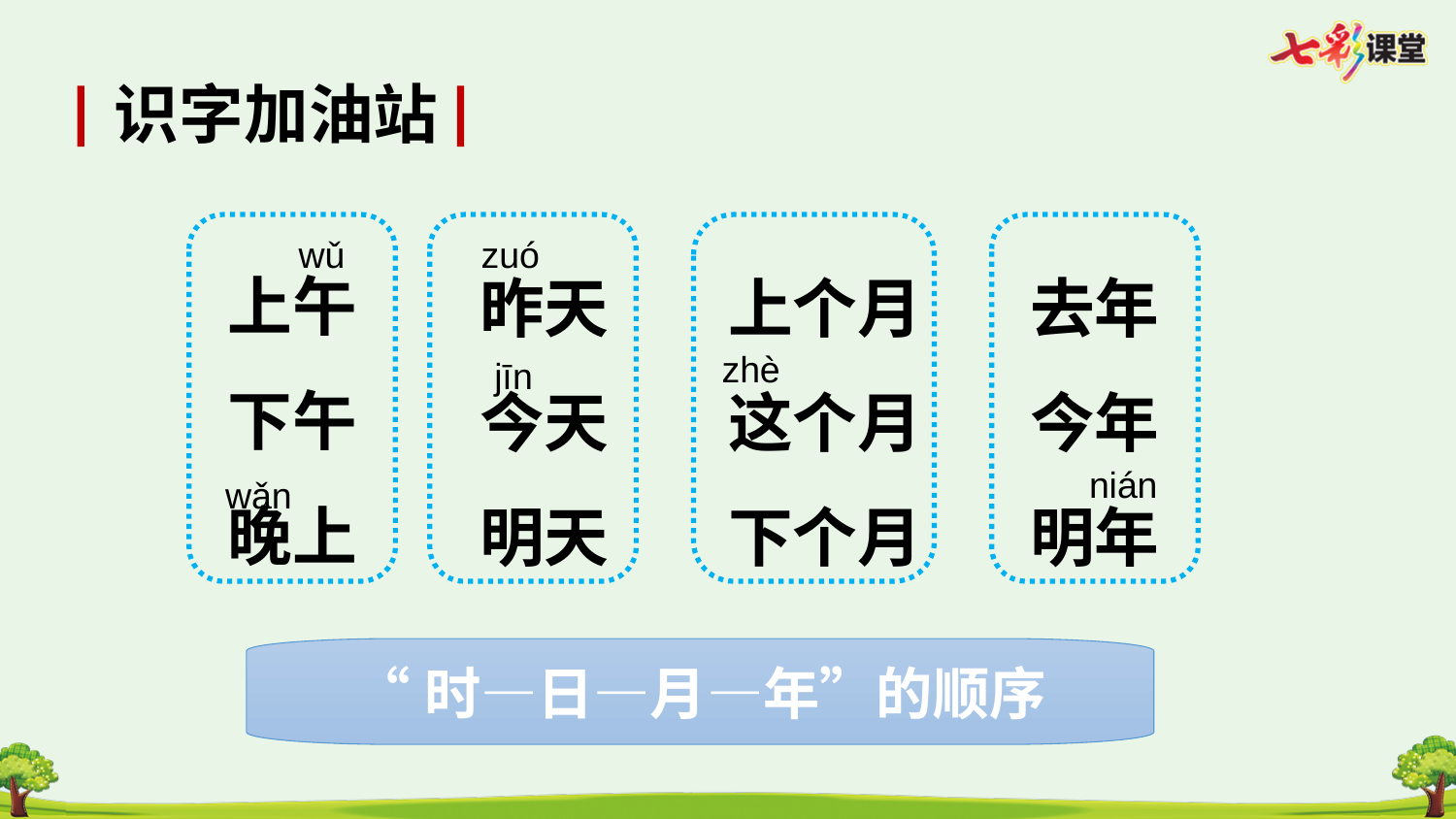

识字加油站

wǔ
zuó
上午
下午
晚上
昨天
今天
明天
上个月
这个月
下个月
去年
今年
明年
zhè
jīn
 nián
wǎn
“时—日—月—年”的顺序